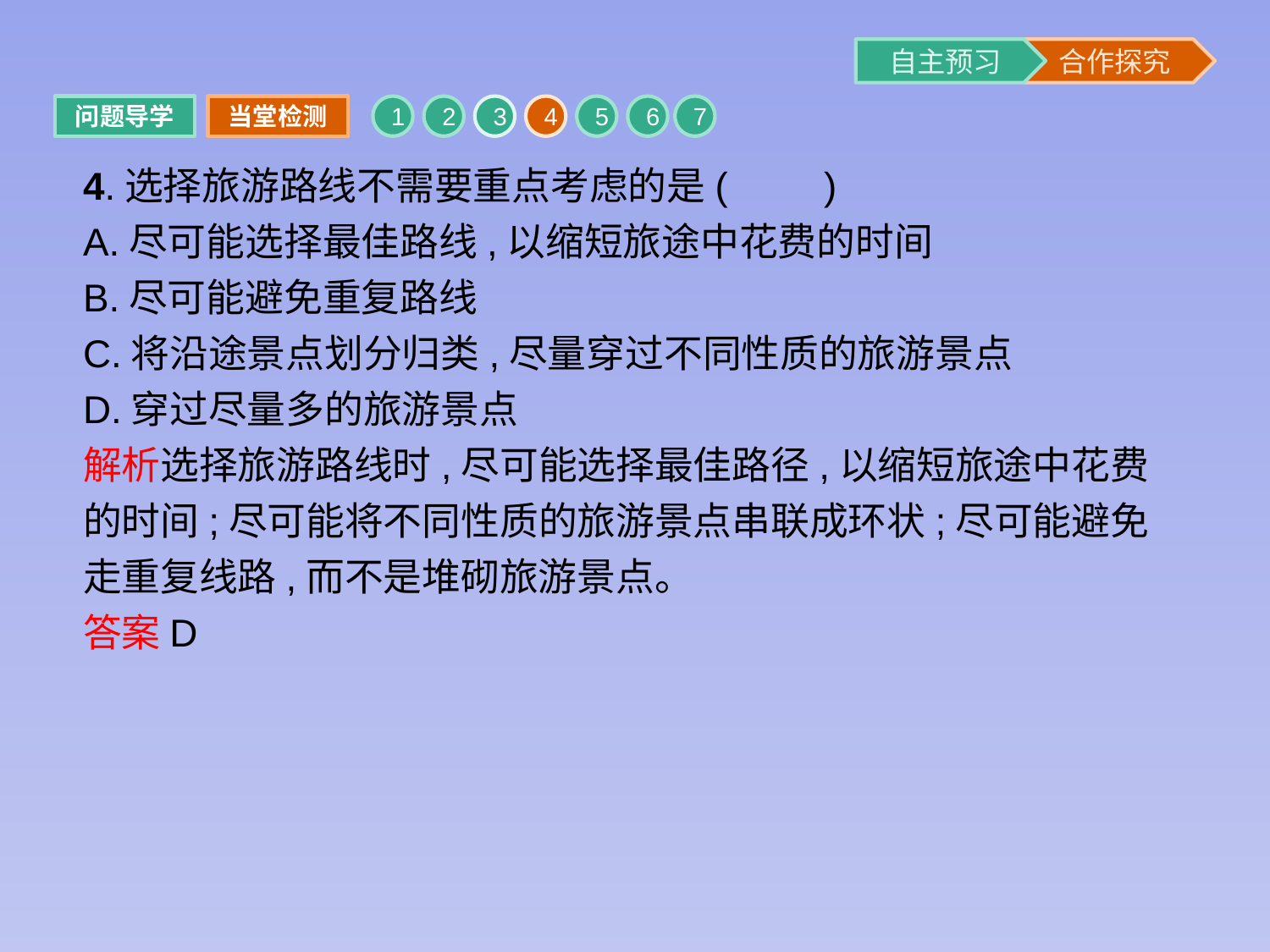

问题导学
当堂检测
1
2
3
4
5
6
7
4.选择旅游路线不需要重点考虑的是(　　)
A.尽可能选择最佳路线,以缩短旅途中花费的时间
B.尽可能避免重复路线
C.将沿途景点划分归类,尽量穿过不同性质的旅游景点
D.穿过尽量多的旅游景点
解析选择旅游路线时,尽可能选择最佳路径,以缩短旅途中花费的时间;尽可能将不同性质的旅游景点串联成环状;尽可能避免走重复线路,而不是堆砌旅游景点。
答案D